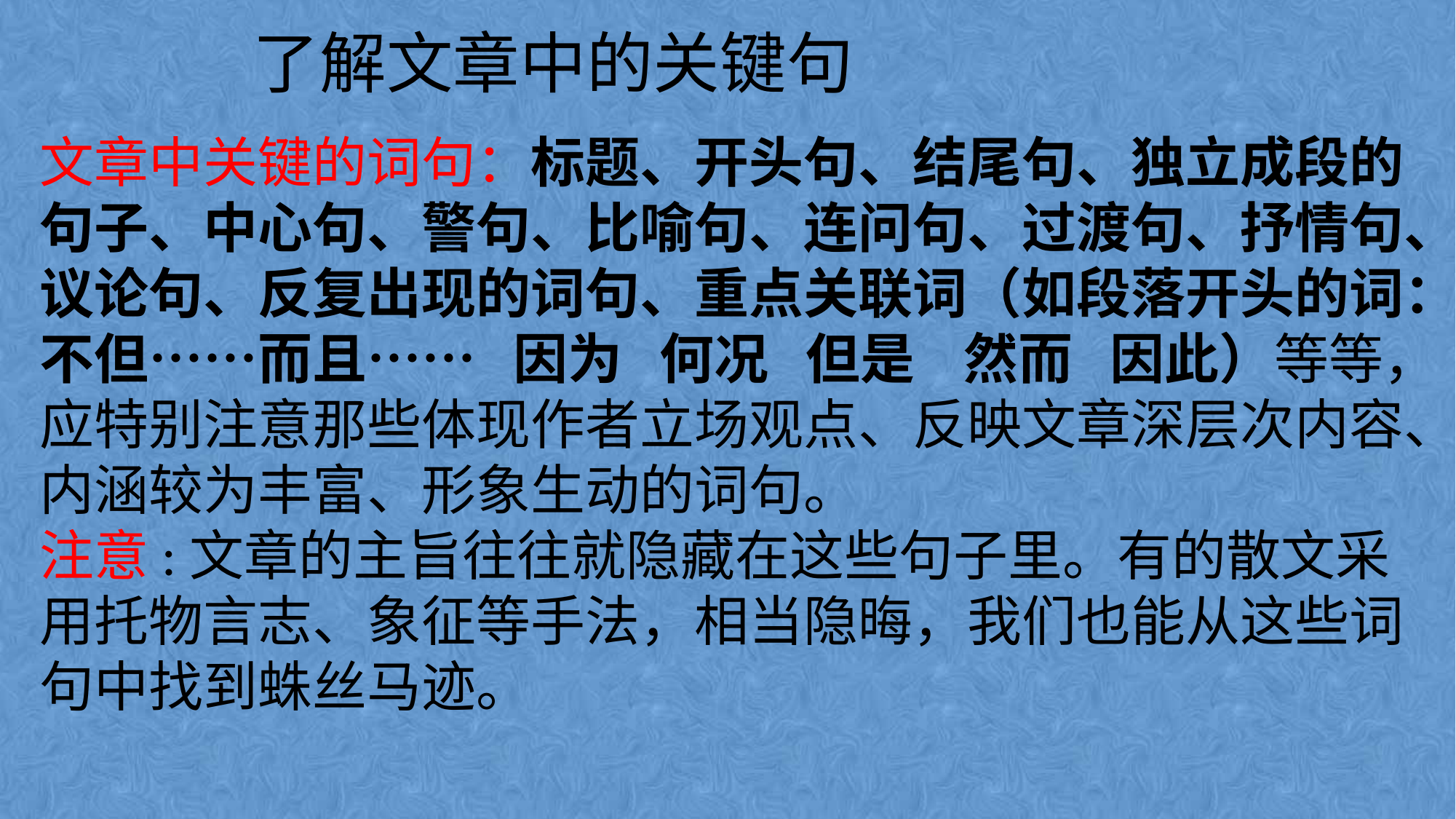

# 了解文章中的关键句
文章中关键的词句：标题、开头句、结尾句、独立成段的句子、中心句、警句、比喻句、连问句、过渡句、抒情句、议论句、反复出现的词句、重点关联词（如段落开头的词：不但……而且……   因为   何况   但是    然而   因此）等等，应特别注意那些体现作者立场观点、反映文章深层次内容、内涵较为丰富、形象生动的词句。
注意:文章的主旨往往就隐藏在这些句子里。有的散文采用托物言志、象征等手法，相当隐晦，我们也能从这些词句中找到蛛丝马迹。